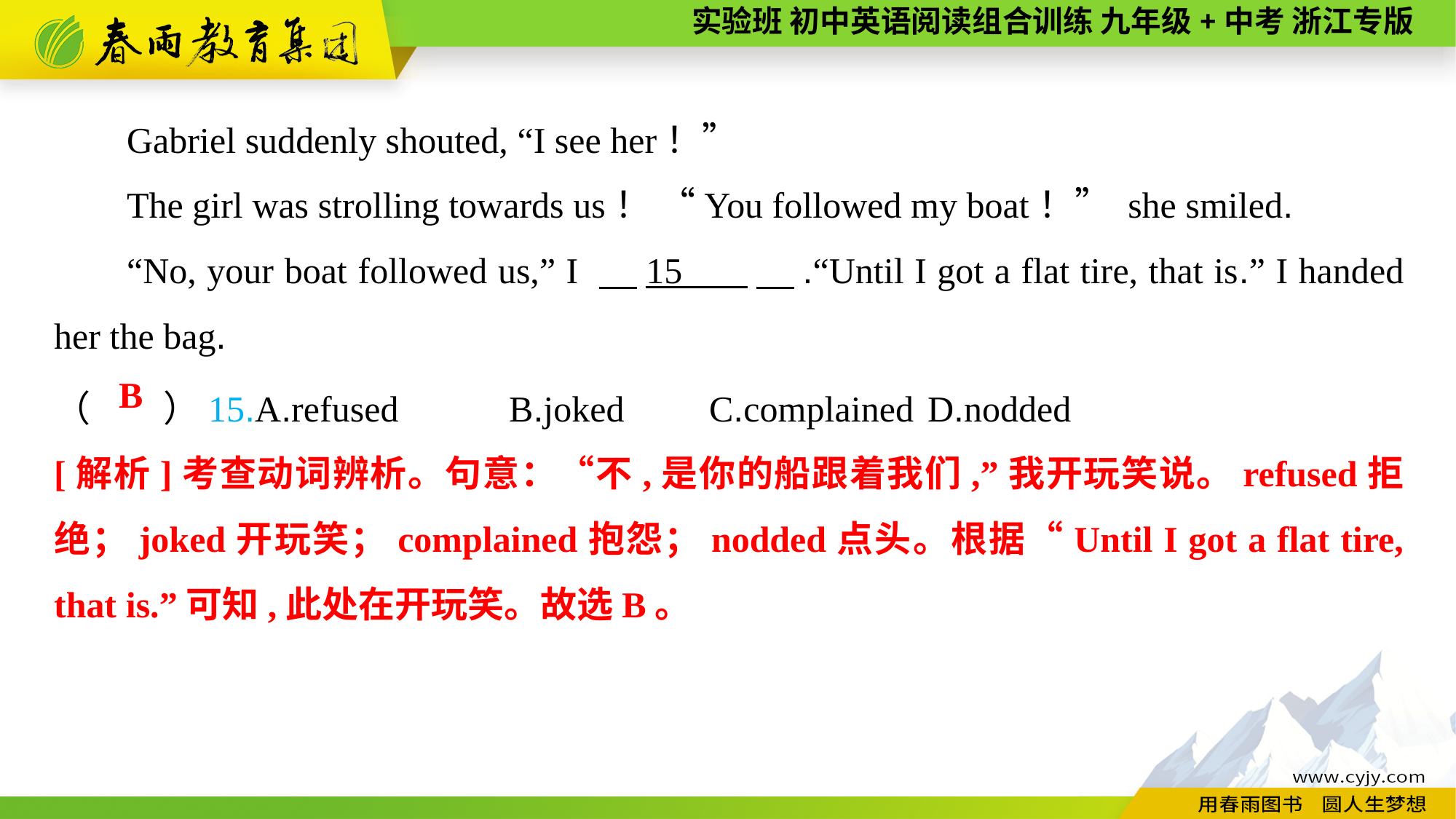

Gabriel suddenly shouted, “I see her！”
The girl was strolling towards us！ “You followed my boat！” she smiled.
“No, your boat followed us,” I 　15      　.“Until I got a flat tire, that is.” I handed her the bag.
（　　）15.A.refused	  B.joked	C.complained	D.nodded
B
[解析]考查动词辨析。句意：“不,是你的船跟着我们,”我开玩笑说。refused拒绝；joked开玩笑；complained抱怨；nodded点头。根据“Until I got a flat tire, that is.”可知,此处在开玩笑。故选B。